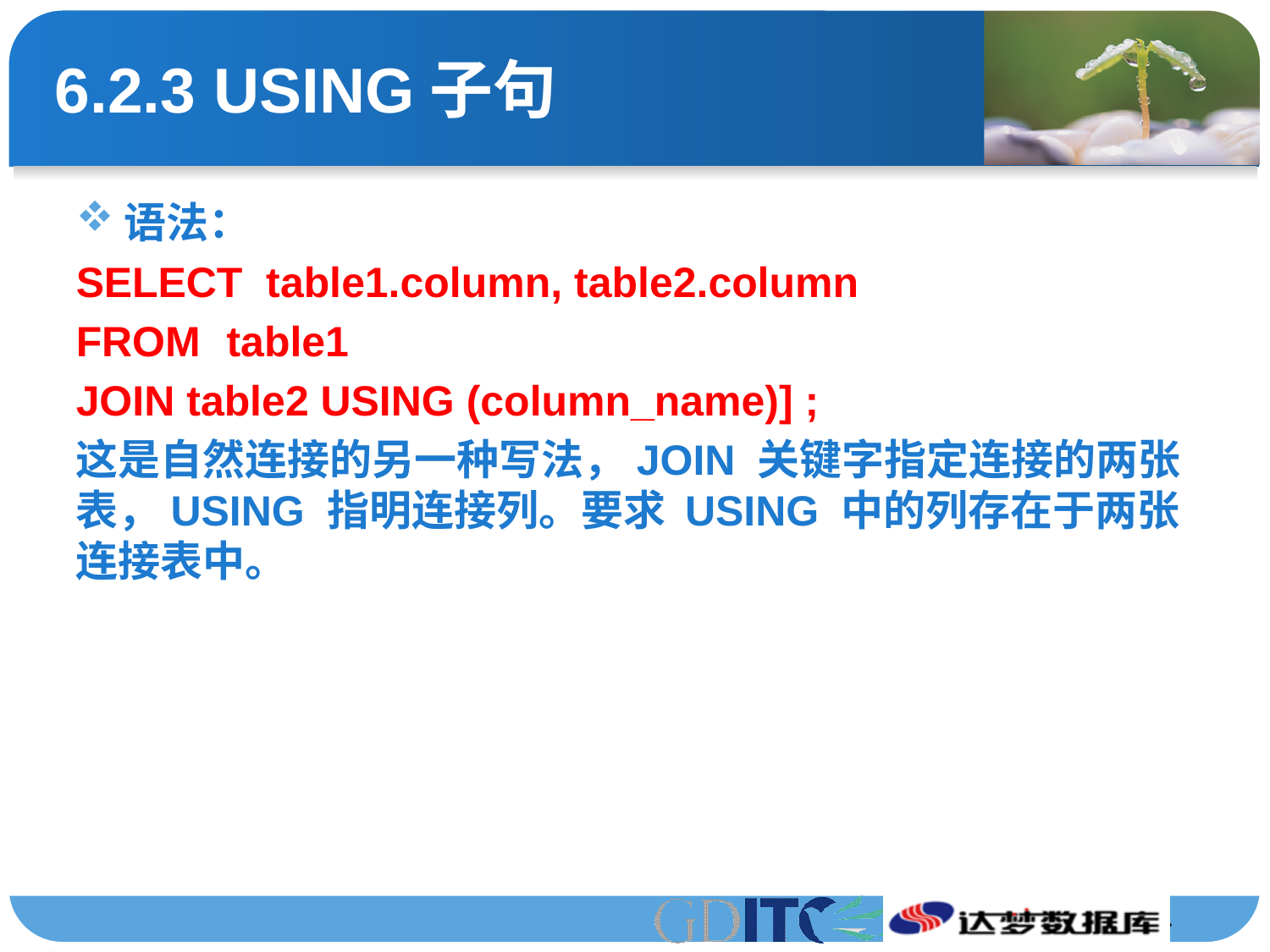

# 6.2.3 USING子句
语法：
SELECT  table1.column, table2.column
FROM	  table1
JOIN table2 USING (column_name)] ;
这是自然连接的另一种写法，JOIN 关键字指定连接的两张表，USING 指明连接列。要求 USING 中的列存在于两张连接表中。